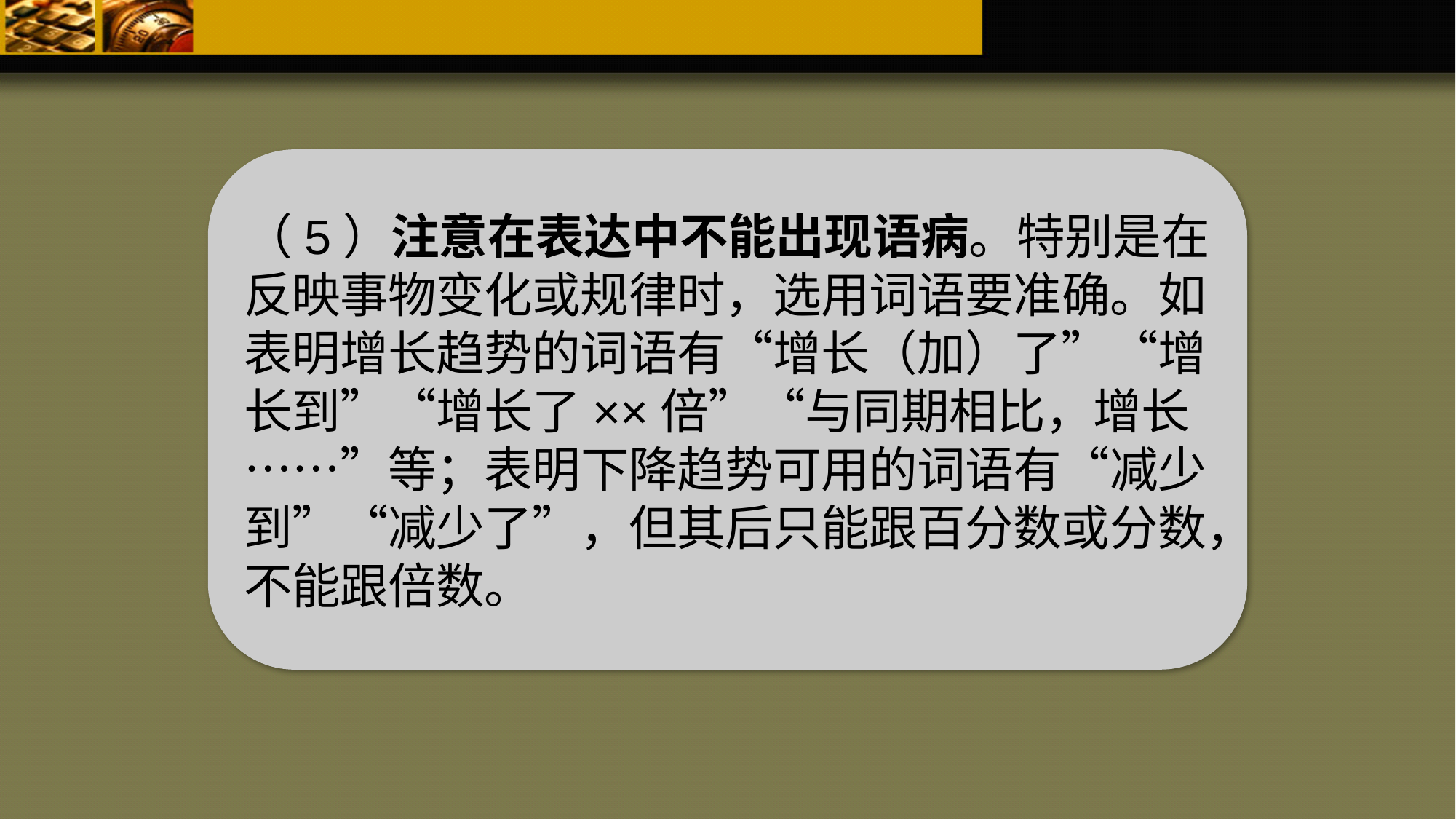

（5）注意在表达中不能出现语病。特别是在反映事物变化或规律时，选用词语要准确。如表明增长趋势的词语有“增长（加）了”“增长到”“增长了××倍”“与同期相比，增长……”等；表明下降趋势可用的词语有“减少到”“减少了”，但其后只能跟百分数或分数，不能跟倍数。